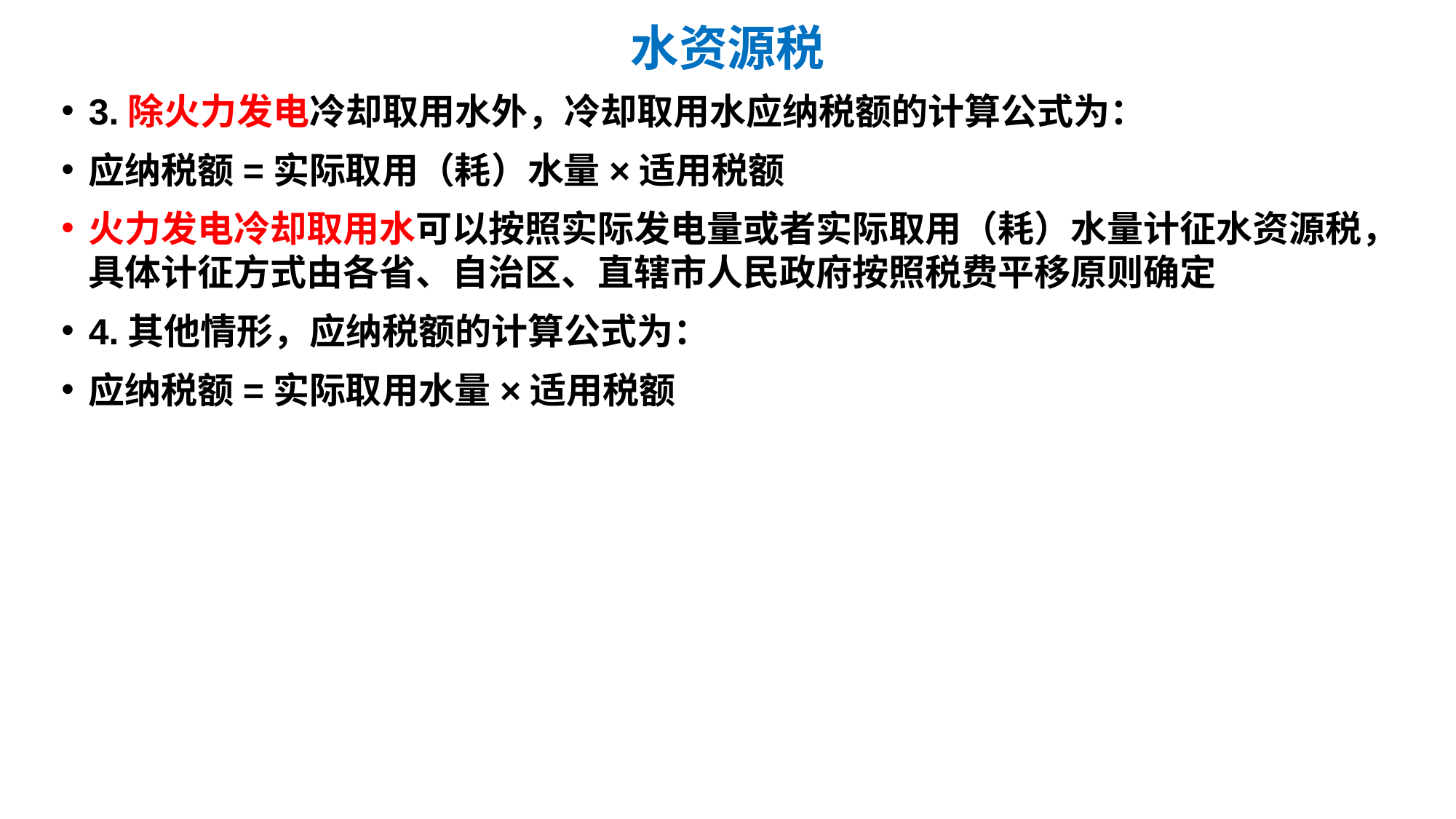

# 水资源税
3.除火力发电冷却取用水外，冷却取用水应纳税额的计算公式为：
应纳税额=实际取用（耗）水量×适用税额
火力发电冷却取用水可以按照实际发电量或者实际取用（耗）水量计征水资源税，具体计征方式由各省、自治区、直辖市人民政府按照税费平移原则确定
4.其他情形，应纳税额的计算公式为：
应纳税额=实际取用水量×适用税额